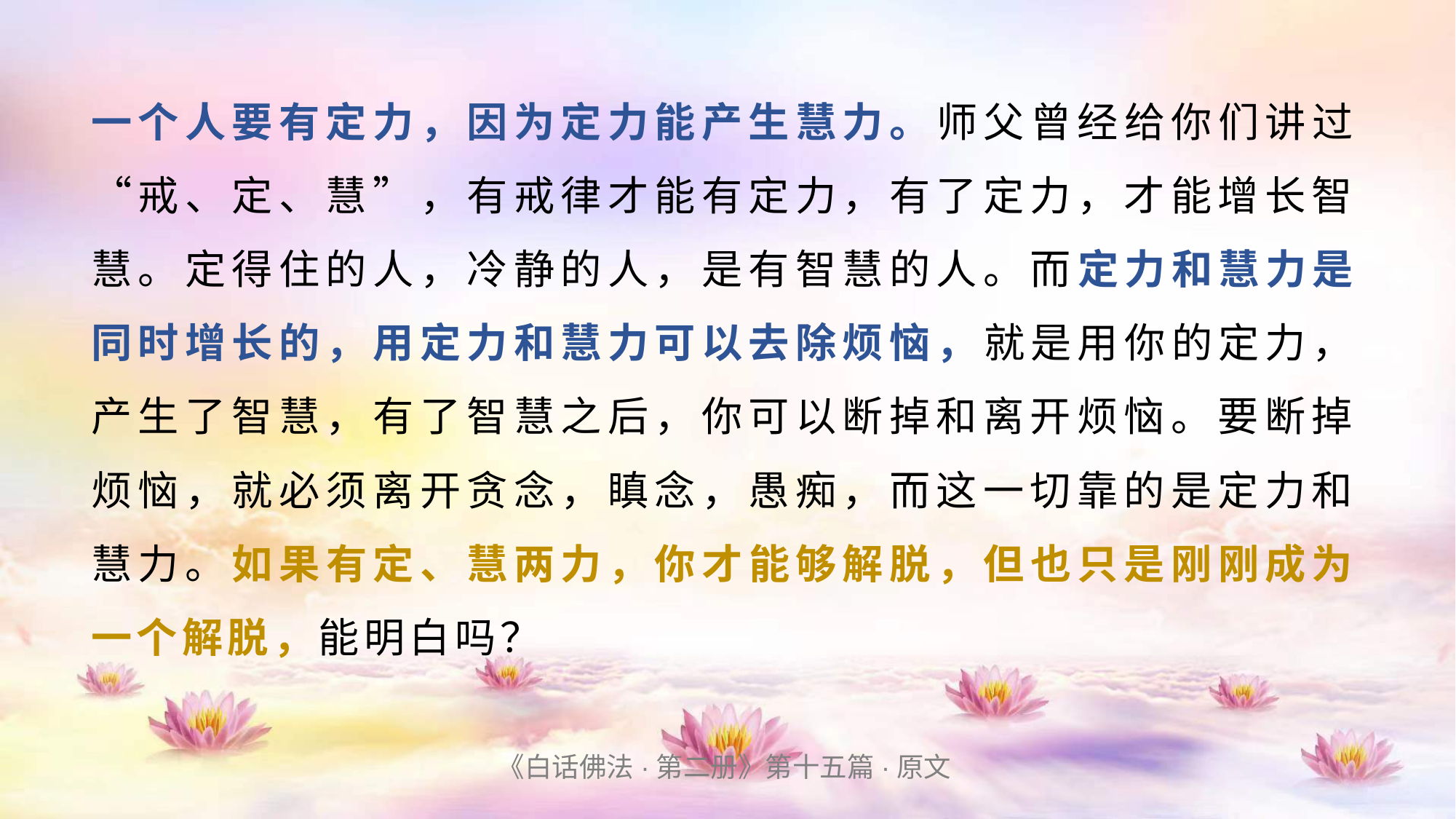

# 一个人要有定力，因为定力能产生慧力。师父曾经给你们讲过“戒、定、慧”，有戒律才能有定力，有了定力，才能增长智慧。定得住的人，冷静的人，是有智慧的人。而定力和慧力是同时增长的，用定力和慧力可以去除烦恼，就是用你的定力，产生了智慧，有了智慧之后，你可以断掉和离开烦恼。要断掉烦恼，就必须离开贪念，瞋念，愚痴，而这一切靠的是定力和慧力。如果有定、慧两力，你才能够解脱，但也只是刚刚成为一个解脱，能明白吗？
《白话佛法·第二册》第十五篇·原文